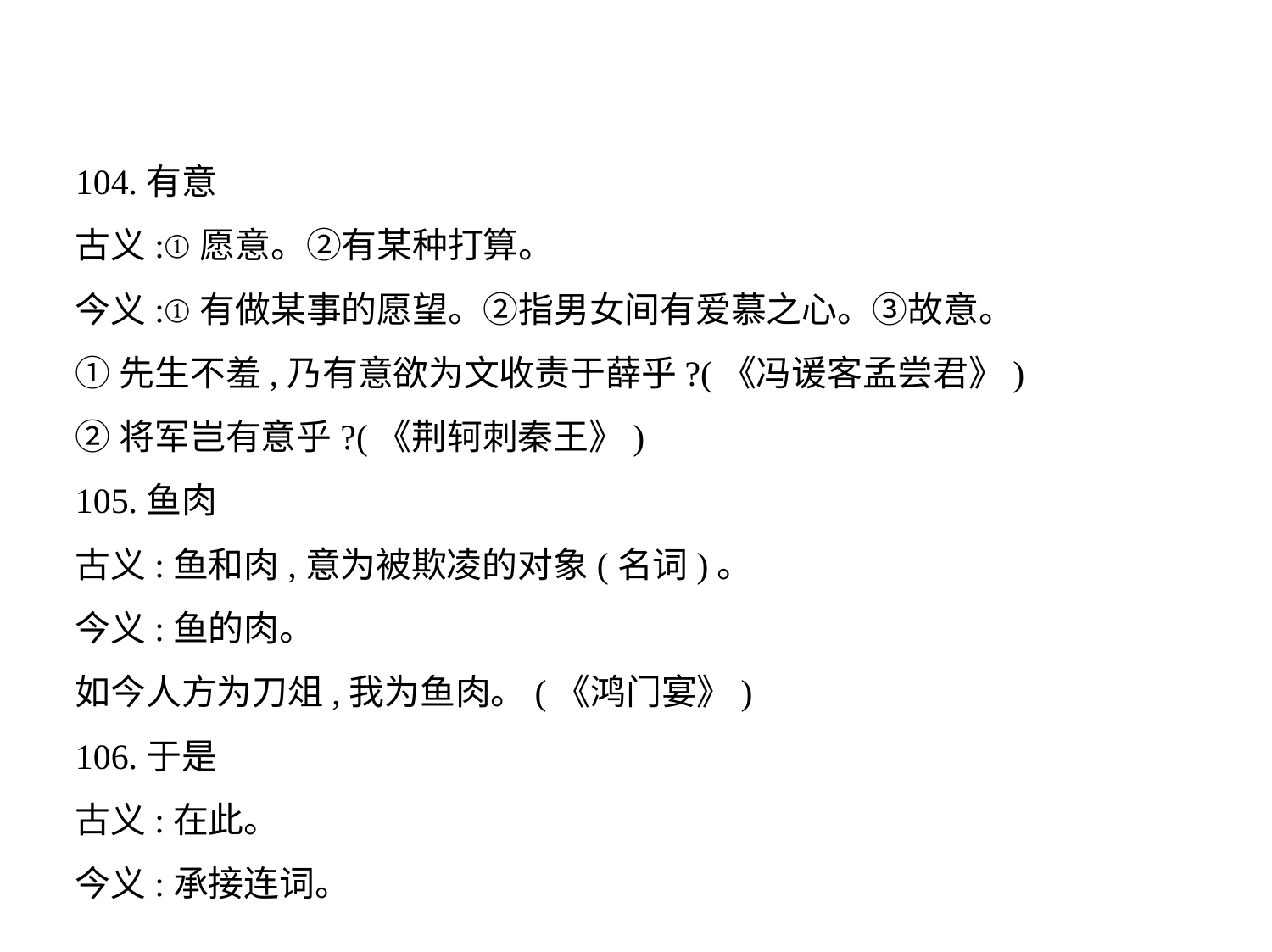

104.有意
古义:①愿意。②有某种打算。
今义:①有做某事的愿望。②指男女间有爱慕之心。③故意。
①先生不羞,乃有意欲为文收责于薛乎?(《冯谖客孟尝君》)
②将军岂有意乎?(《荆轲刺秦王》)
105.鱼肉
古义:鱼和肉,意为被欺凌的对象(名词)。
今义:鱼的肉。
如今人方为刀俎,我为鱼肉。(《鸿门宴》)
106.于是
古义:在此。
今义:承接连词。